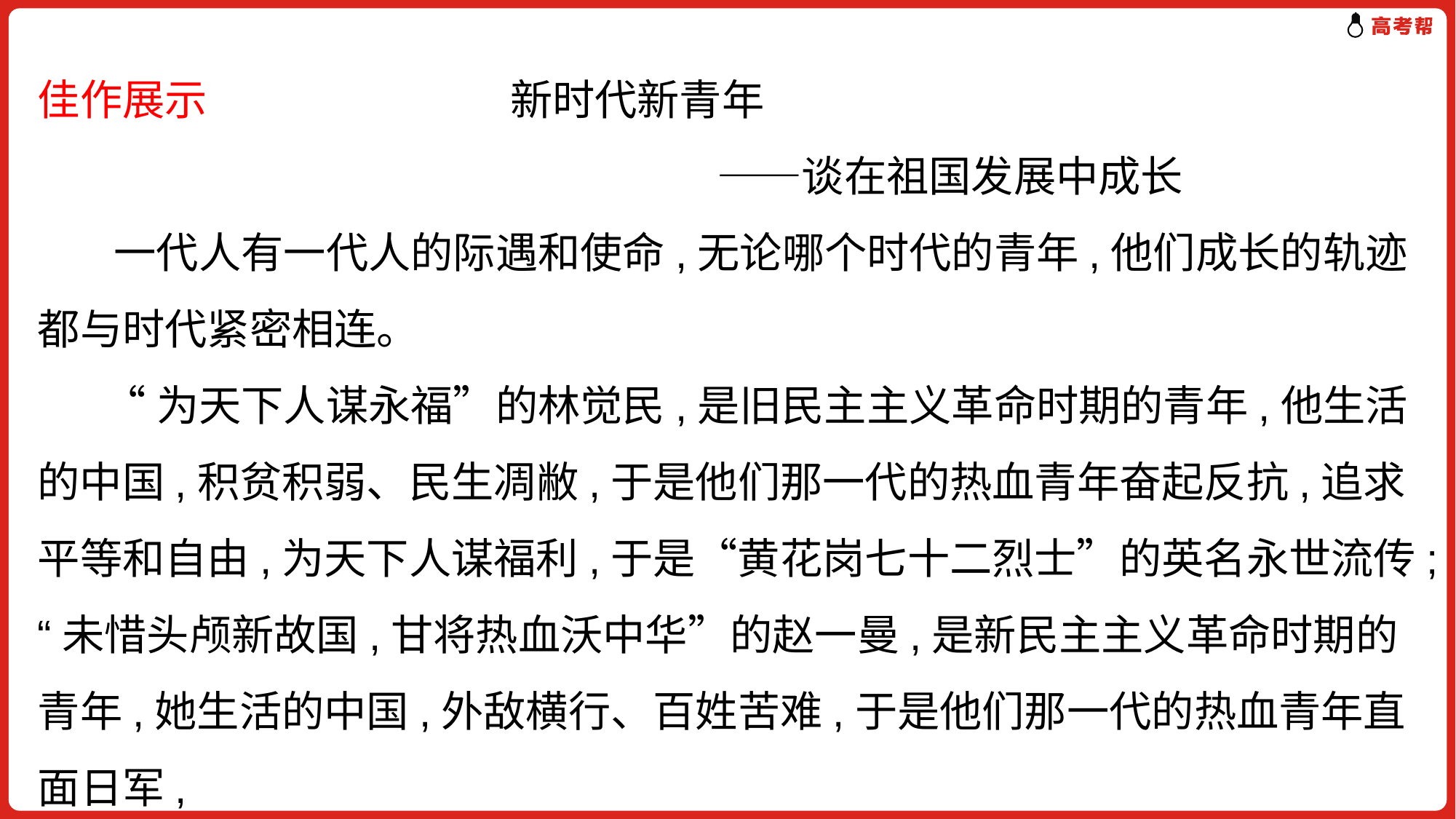

佳作展示                                新时代新青年
　　　　　　　　　　                           ——谈在祖国发展中成长
       一代人有一代人的际遇和使命,无论哪个时代的青年,他们成长的轨迹都与时代紧密相连。
       “为天下人谋永福”的林觉民,是旧民主主义革命时期的青年,他生活的中国,积贫积弱、民生凋敝,于是他们那一代的热血青年奋起反抗,追求平等和自由,为天下人谋福利,于是“黄花岗七十二烈士”的英名永世流传;“未惜头颅新故国,甘将热血沃中华”的赵一曼,是新民主主义革命时期的青年,她生活的中国,外敌横行、百姓苦难,于是他们那一代的热血青年直面日军,